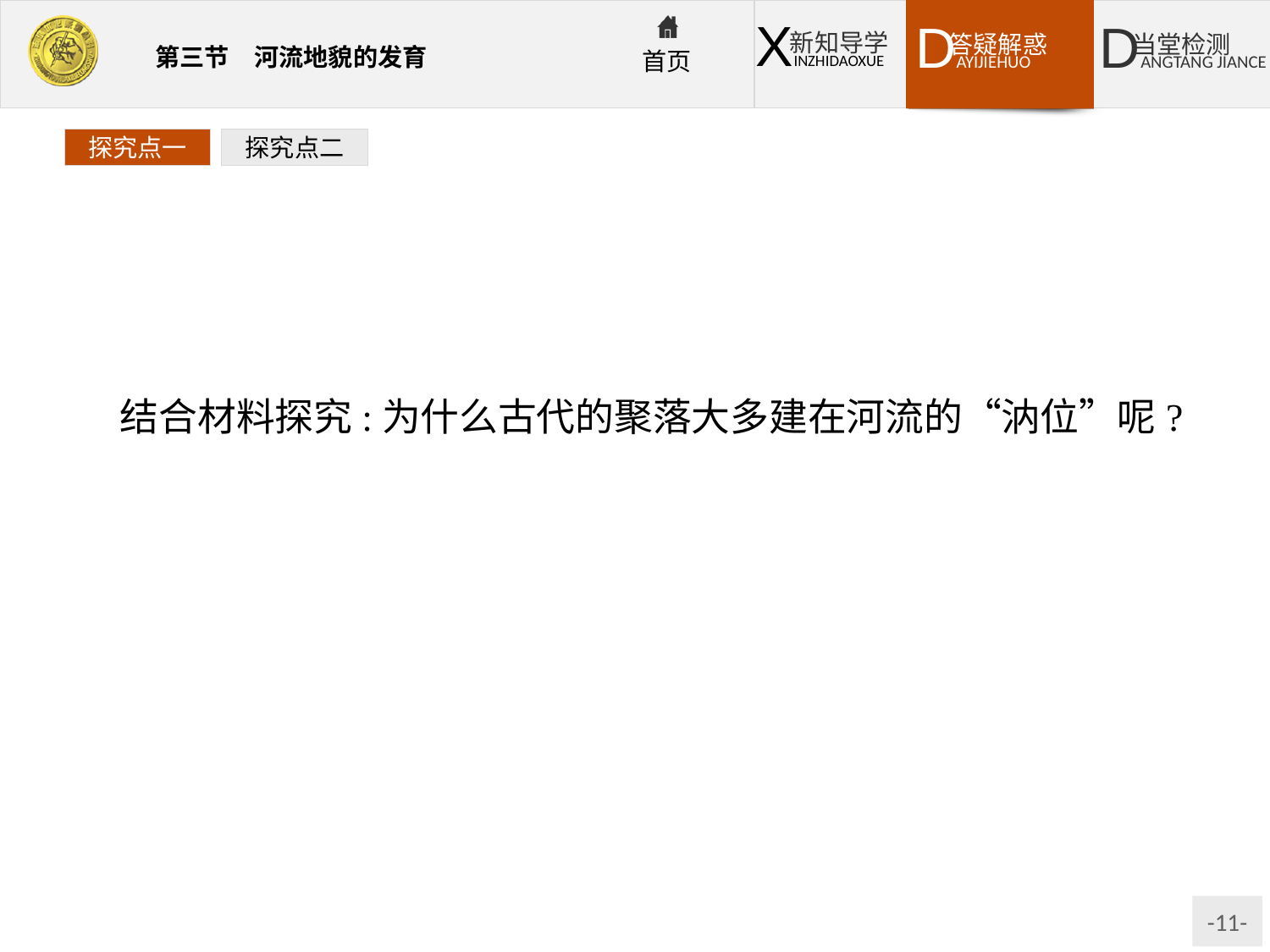

探究点一
探究点二
结合材料探究:为什么古代的聚落大多建在河流的“汭位”呢?
提示:河流流经弯道时,在弯道环流作用下,凹岸发生侵蚀,凸岸发生堆积。因此河流凸岸(即“汭位”)地势平坦,土层深厚,土壤肥沃,适于建城和农耕;凸岸水浅,也便于取水。